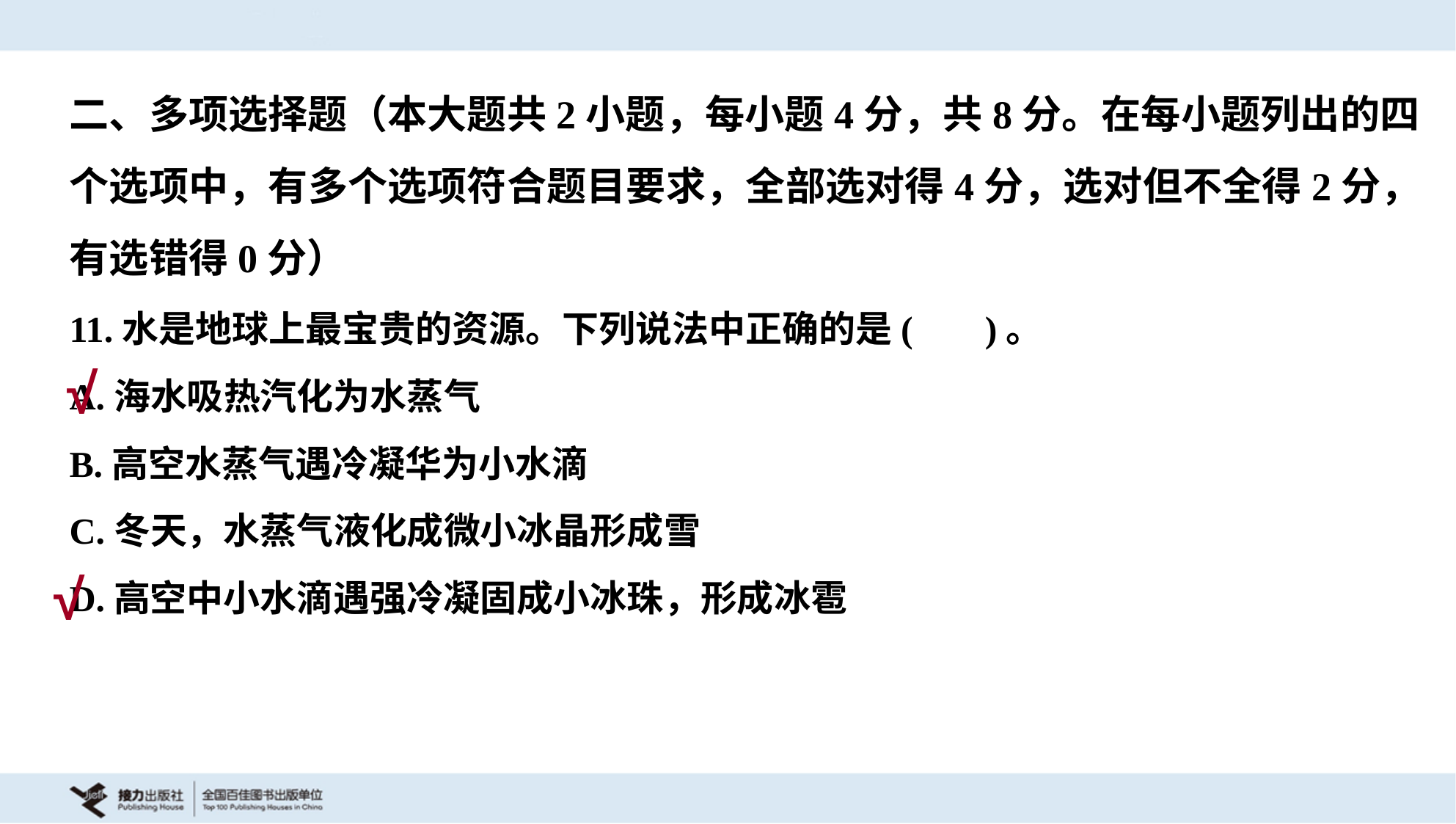

二、多项选择题（本大题共2小题，每小题4分，共8分。在每小题列出的四
个选项中，有多个选项符合题目要求，全部选对得4分，选对但不全得2分，
有选错得0分）
11.水是地球上最宝贵的资源。下列说法中正确的是(       )。
A.海水吸热汽化为水蒸气
B.高空水蒸气遇冷凝华为小水滴
C.冬天，水蒸气液化成微小冰晶形成雪
D.高空中小水滴遇强冷凝固成小冰珠，形成冰雹
√
√